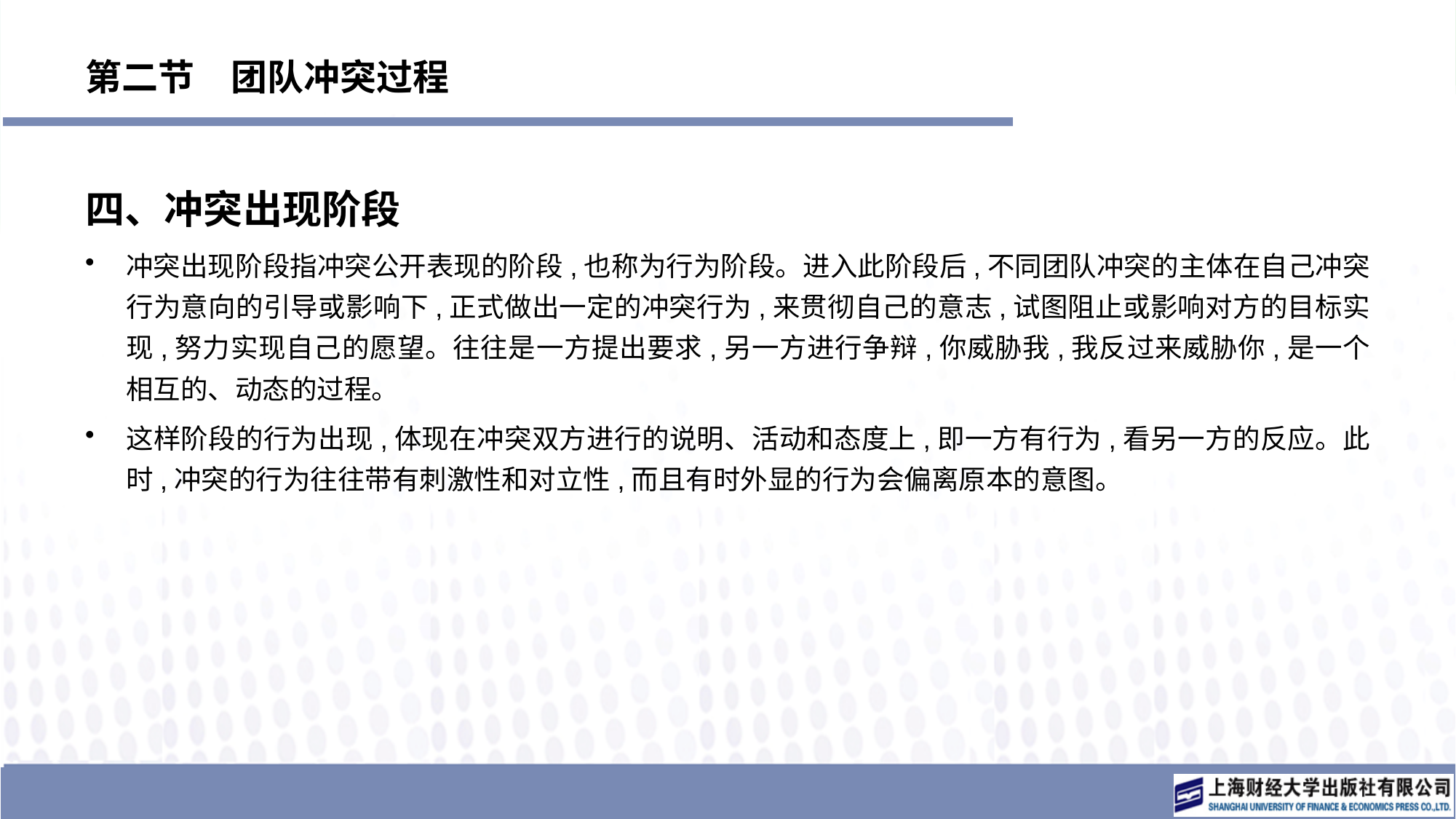

# 第二节　团队冲突过程
四、冲突出现阶段
冲突出现阶段指冲突公开表现的阶段,也称为行为阶段。进入此阶段后,不同团队冲突的主体在自己冲突行为意向的引导或影响下,正式做出一定的冲突行为,来贯彻自己的意志,试图阻止或影响对方的目标实现,努力实现自己的愿望。往往是一方提出要求,另一方进行争辩,你威胁我,我反过来威胁你,是一个相互的、动态的过程。
这样阶段的行为出现,体现在冲突双方进行的说明、活动和态度上,即一方有行为,看另一方的反应。此时,冲突的行为往往带有刺激性和对立性,而且有时外显的行为会偏离原本的意图。